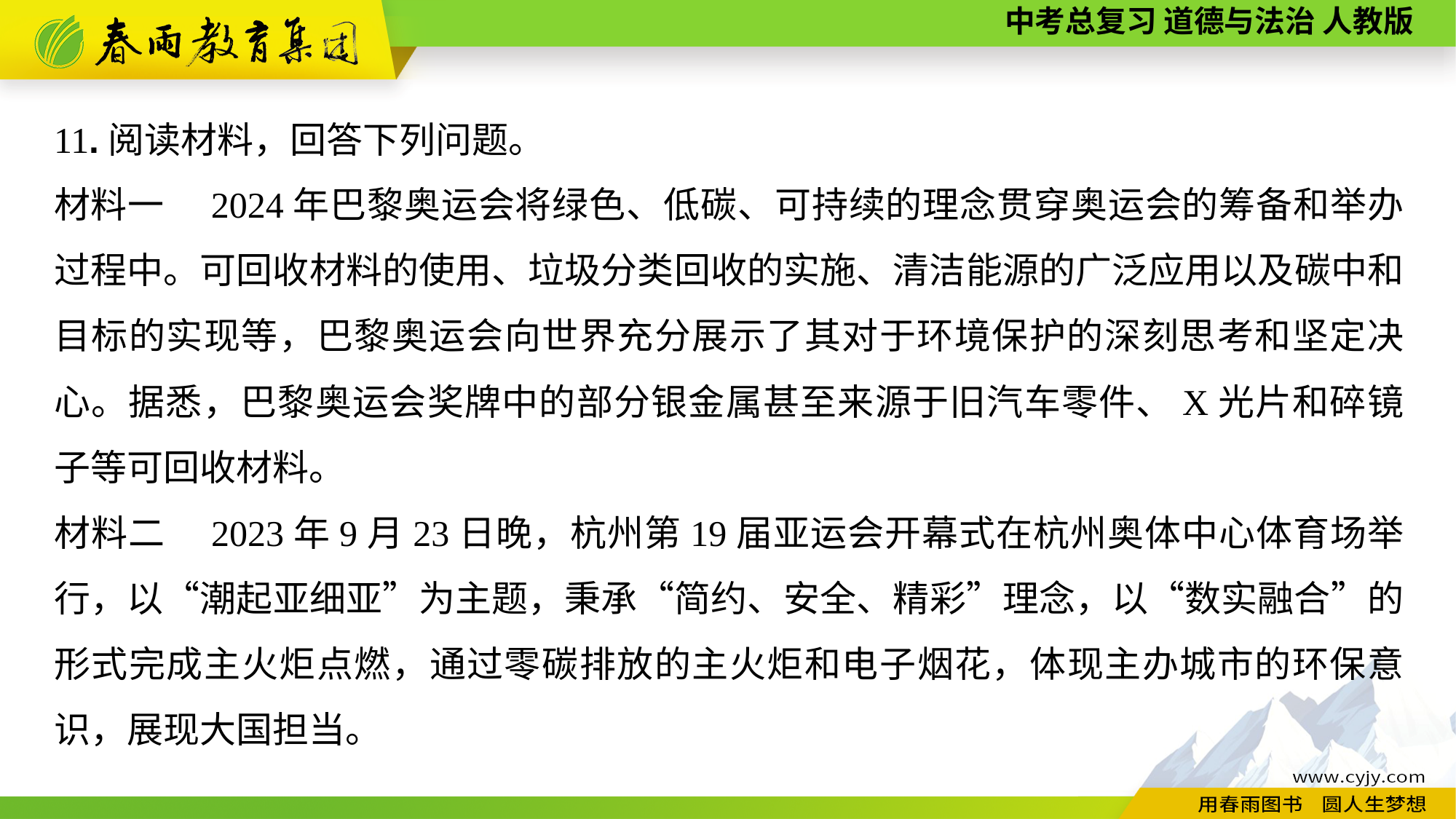

11.阅读材料，回答下列问题。
材料一　2024年巴黎奥运会将绿色、低碳、可持续的理念贯穿奥运会的筹备和举办过程中。可回收材料的使用、垃圾分类回收的实施、清洁能源的广泛应用以及碳中和目标的实现等，巴黎奥运会向世界充分展示了其对于环境保护的深刻思考和坚定决心。据悉，巴黎奥运会奖牌中的部分银金属甚至来源于旧汽车零件、X光片和碎镜子等可回收材料。
材料二　2023年9月23日晚，杭州第19届亚运会开幕式在杭州奥体中心体育场举行，以“潮起亚细亚”为主题，秉承“简约、安全、精彩”理念，以“数实融合”的形式完成主火炬点燃，通过零碳排放的主火炬和电子烟花，体现主办城市的环保意识，展现大国担当。